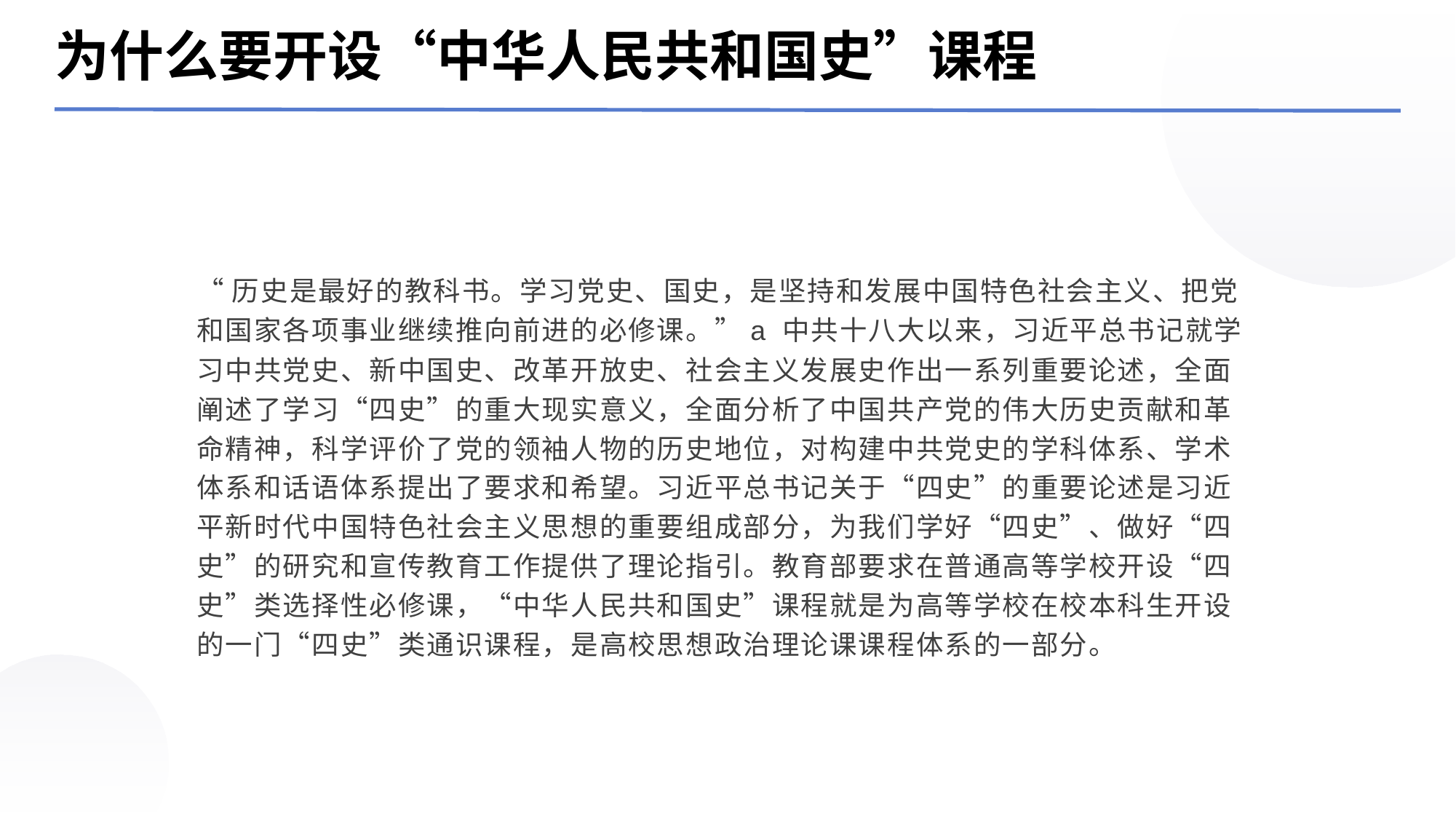

为什么要开设“中华人民共和国史”课程
“历史是最好的教科书。学习党史、国史，是坚持和发展中国特色社会主义、把党和国家各项事业继续推向前进的必修课。”a 中共十八大以来，习近平总书记就学习中共党史、新中国史、改革开放史、社会主义发展史作出一系列重要论述，全面阐述了学习“四史”的重大现实意义，全面分析了中国共产党的伟大历史贡献和革命精神，科学评价了党的领袖人物的历史地位，对构建中共党史的学科体系、学术体系和话语体系提出了要求和希望。习近平总书记关于“四史”的重要论述是习近平新时代中国特色社会主义思想的重要组成部分，为我们学好“四史”、做好“四史”的研究和宣传教育工作提供了理论指引。教育部要求在普通高等学校开设“四史”类选择性必修课，“中华人民共和国史”课程就是为高等学校在校本科生开设的一门“四史”类通识课程，是高校思想政治理论课课程体系的一部分。